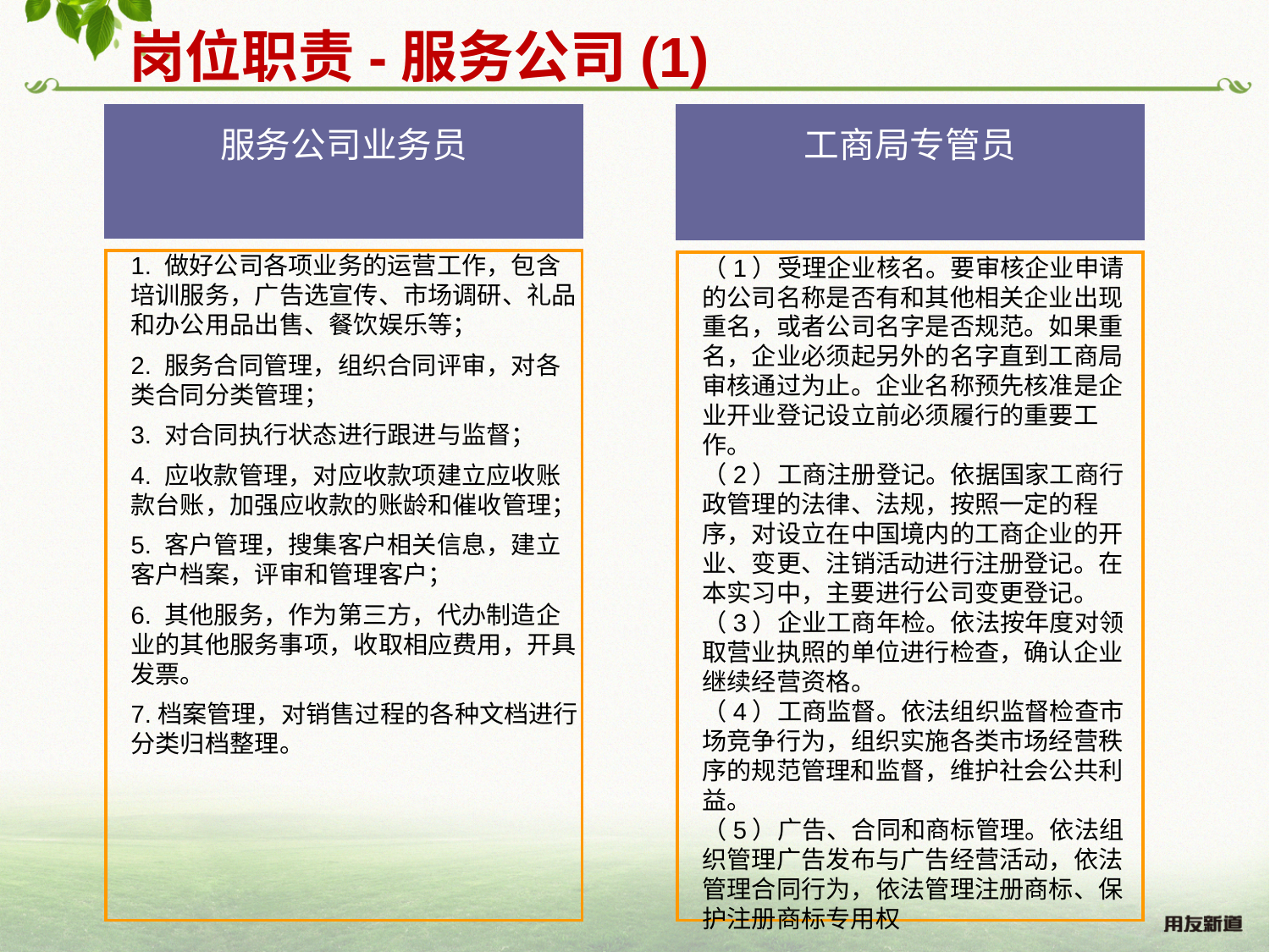

岗位职责-服务公司(1)
服务公司业务员
1. 做好公司各项业务的运营工作，包含培训服务，广告选宣传、市场调研、礼品和办公用品出售、餐饮娱乐等；
2. 服务合同管理，组织合同评审，对各类合同分类管理；
3. 对合同执行状态进行跟进与监督；
4. 应收款管理，对应收款项建立应收账款台账，加强应收款的账龄和催收管理；
5. 客户管理，搜集客户相关信息，建立客户档案，评审和管理客户；
6. 其他服务，作为第三方，代办制造企业的其他服务事项，收取相应费用，开具发票。
7.档案管理，对销售过程的各种文档进行分类归档整理。

工商局专管员
（1）受理企业核名。要审核企业申请的公司名称是否有和其他相关企业出现重名，或者公司名字是否规范。如果重名，企业必须起另外的名字直到工商局审核通过为止。企业名称预先核准是企业开业登记设立前必须履行的重要工作。
（2）工商注册登记。依据国家工商行政管理的法律、法规，按照一定的程序，对设立在中国境内的工商企业的开业、变更、注销活动进行注册登记。在本实习中，主要进行公司变更登记。
（3）企业工商年检。依法按年度对领取营业执照的单位进行检查，确认企业继续经营资格。
（4）工商监督。依法组织监督检查市场竞争行为，组织实施各类市场经营秩序的规范管理和监督，维护社会公共利益。
（5）广告、合同和商标管理。依法组织管理广告发布与广告经营活动，依法管理合同行为，依法管理注册商标、保护注册商标专用权